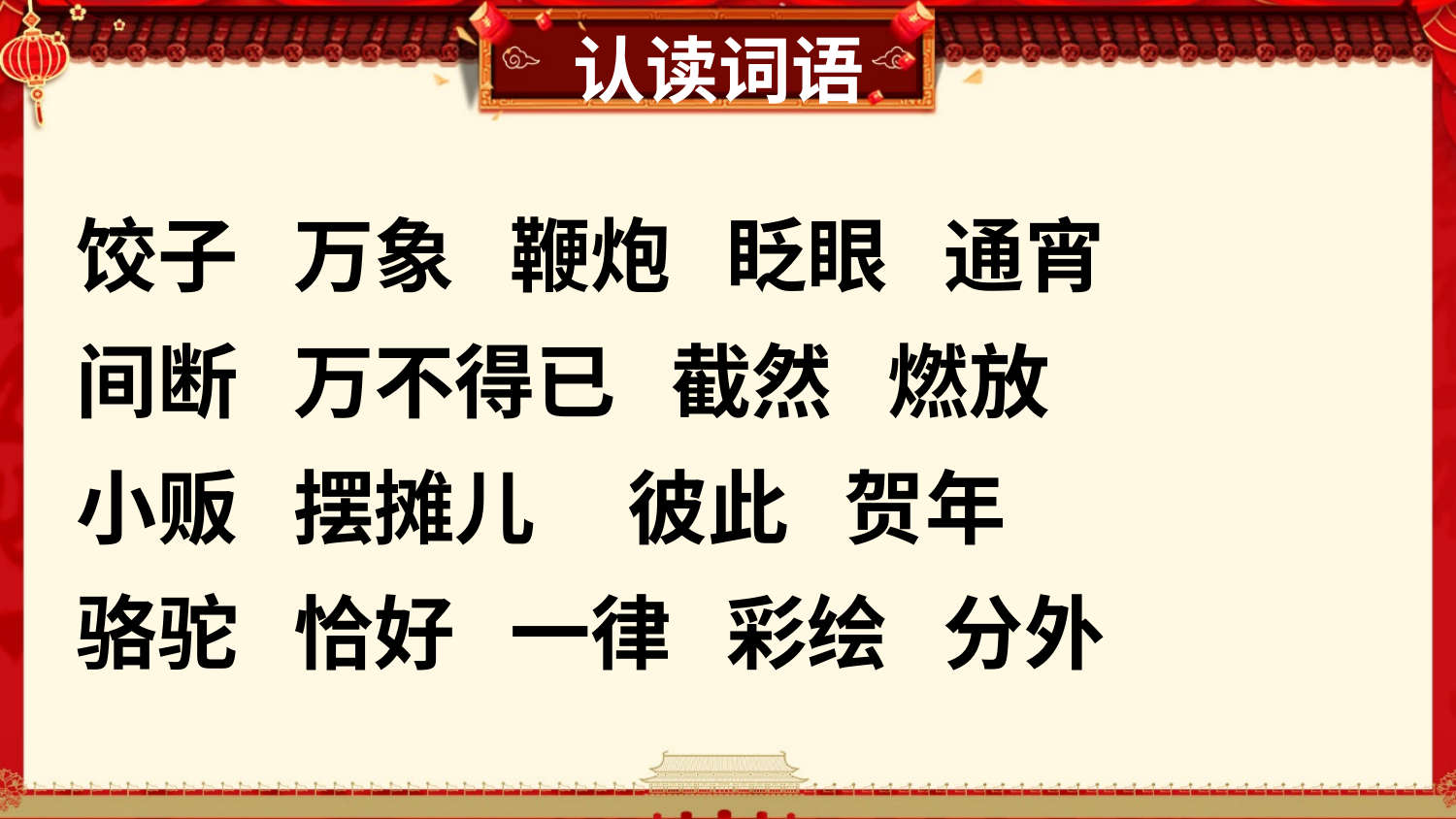

认读词语
饺子   万象   鞭炮   眨眼   通宵
间断   万不得已   截然   燃放
小贩   摆摊儿     彼此   贺年
骆驼   恰好   一律   彩绘   分外